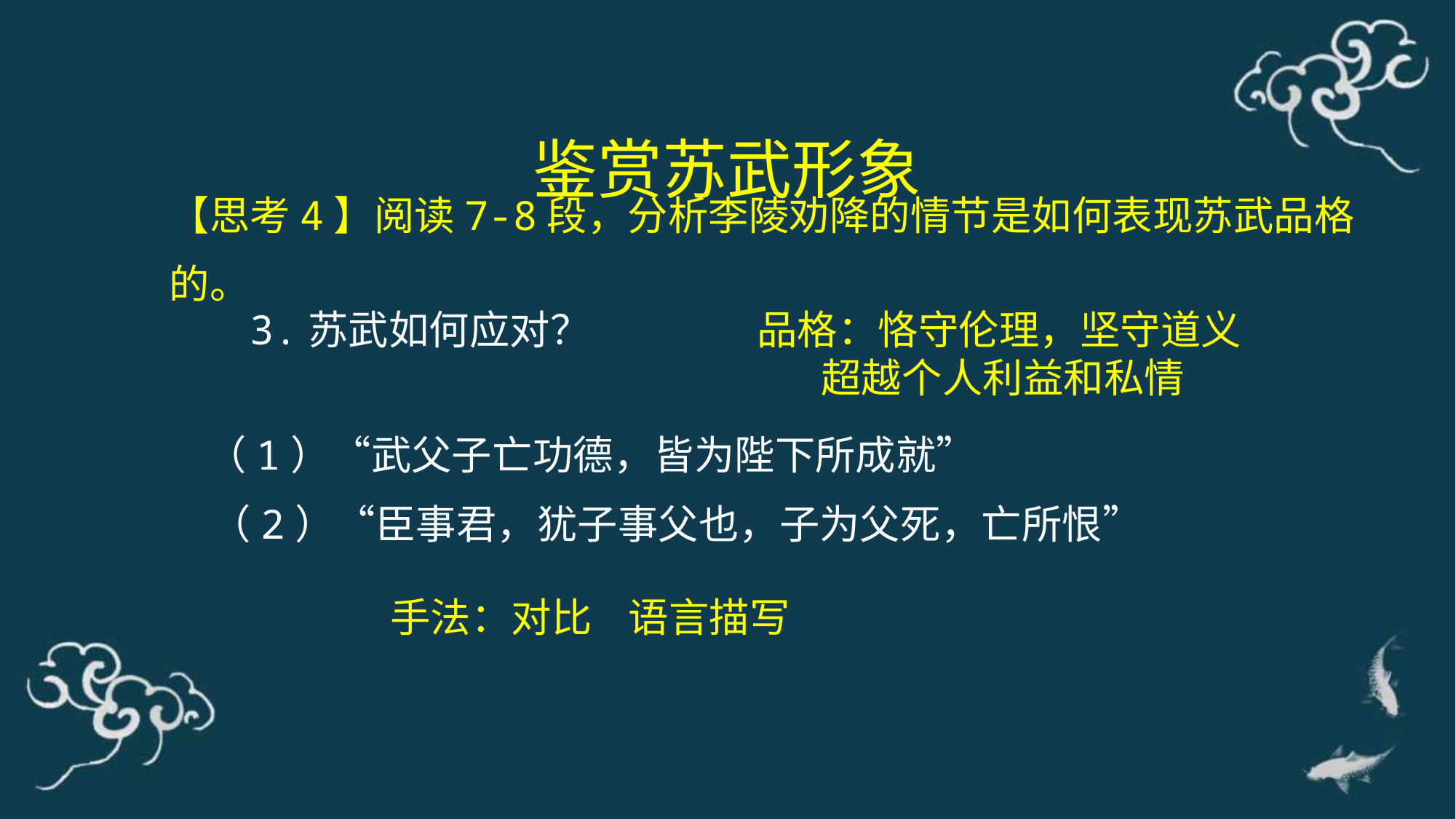

鉴赏苏武形象
【思考4】阅读7-8段，分析李陵劝降的情节是如何表现苏武品格的。
3.苏武如何应对？
品格：恪守伦理，坚守道义
      超越个人利益和私情
（1）“武父子亡功德，皆为陛下所成就”
（2）“臣事君，犹子事父也，子为父死，亡所恨”
手法：对比    语言描写